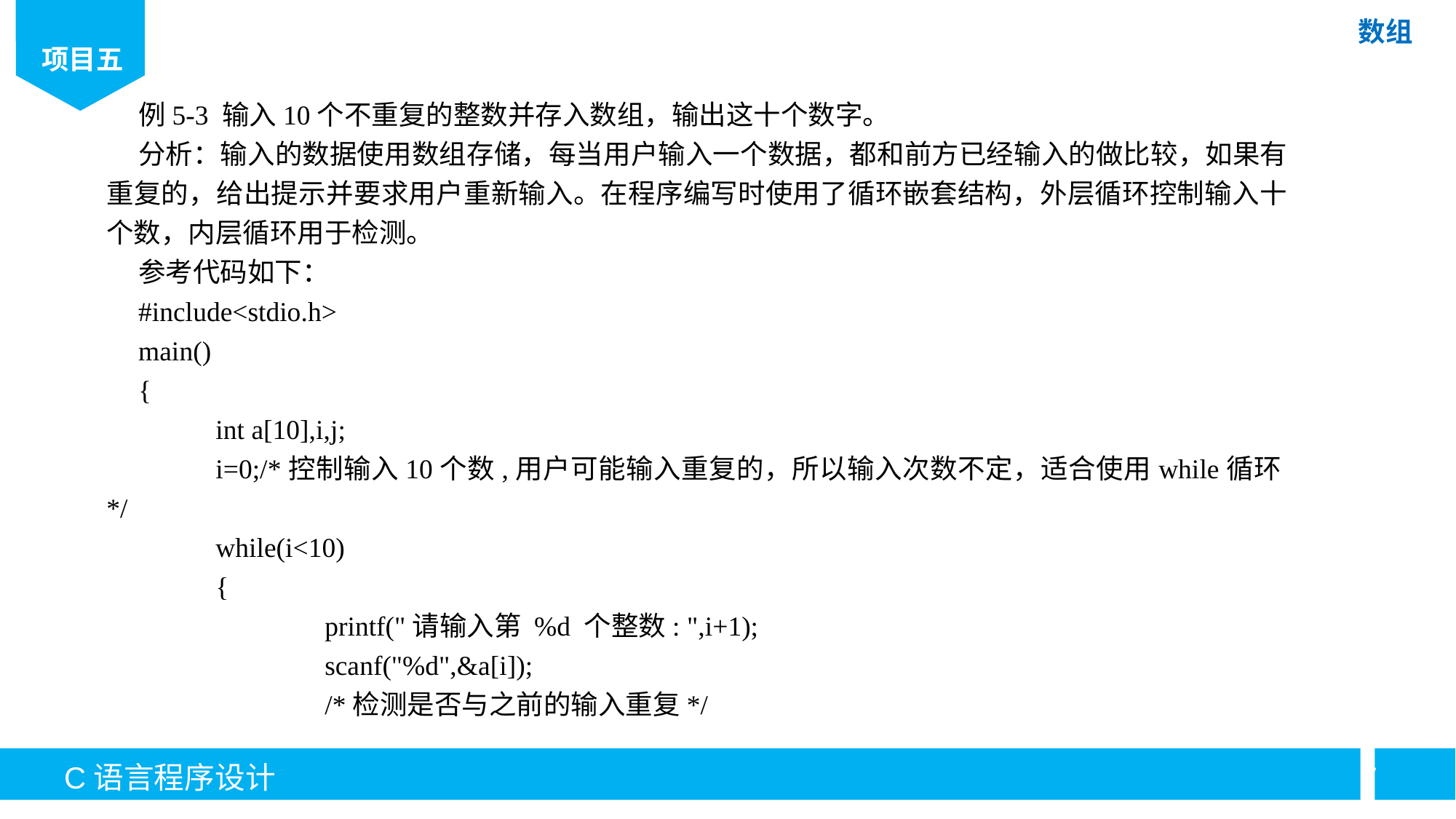

例5-3 输入10个不重复的整数并存入数组，输出这十个数字。
分析：输入的数据使用数组存储，每当用户输入一个数据，都和前方已经输入的做比较，如果有重复的，给出提示并要求用户重新输入。在程序编写时使用了循环嵌套结构，外层循环控制输入十个数，内层循环用于检测。
参考代码如下：
#include<stdio.h>
main()
{
	int a[10],i,j;
	i=0;/*控制输入10个数,用户可能输入重复的，所以输入次数不定，适合使用while循环*/
	while(i<10)
	{
		printf("请输入第 %d 个整数: ",i+1);
		scanf("%d",&a[i]);
		/*检测是否与之前的输入重复*/